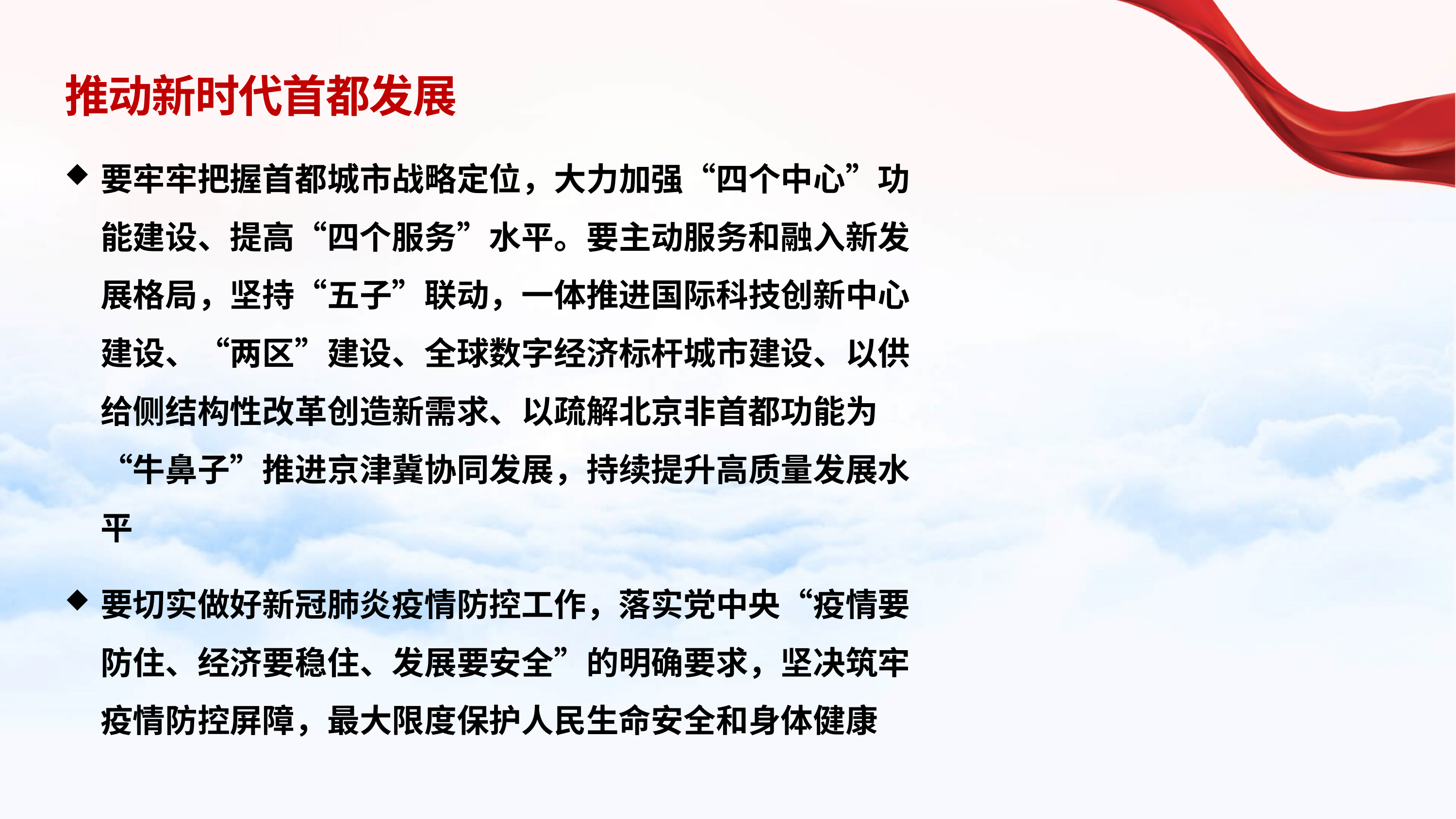

# 推动新时代首都发展
要牢牢把握首都城市战略定位，大力加强“四个中心”功能建设、提高“四个服务”水平。要主动服务和融入新发展格局，坚持“五子”联动，一体推进国际科技创新中心建设、“两区”建设、全球数字经济标杆城市建设、以供给侧结构性改革创造新需求、以疏解北京非首都功能为“牛鼻子”推进京津冀协同发展，持续提升高质量发展水平
要切实做好新冠肺炎疫情防控工作，落实党中央“疫情要防住、经济要稳住、发展要安全”的明确要求，坚决筑牢疫情防控屏障，最大限度保护人民生命安全和身体健康